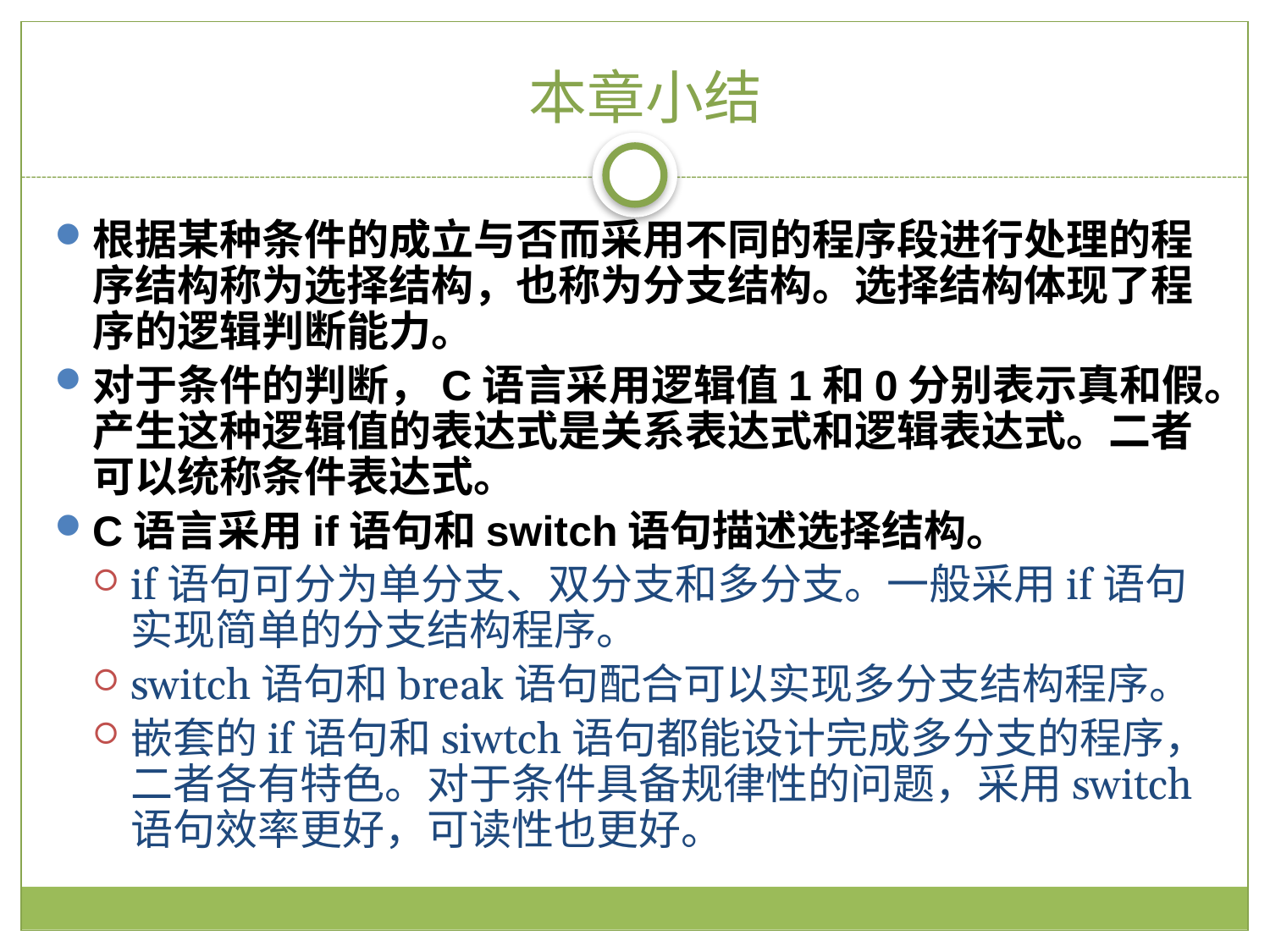

本章小结
根据某种条件的成立与否而采用不同的程序段进行处理的程序结构称为选择结构，也称为分支结构。选择结构体现了程序的逻辑判断能力。
对于条件的判断，C语言采用逻辑值1和0分别表示真和假。产生这种逻辑值的表达式是关系表达式和逻辑表达式。二者可以统称条件表达式。
C语言采用if语句和switch语句描述选择结构。
if语句可分为单分支、双分支和多分支。一般采用if语句实现简单的分支结构程序。
switch语句和break语句配合可以实现多分支结构程序。
嵌套的if语句和siwtch语句都能设计完成多分支的程序，二者各有特色。对于条件具备规律性的问题，采用switch语句效率更好，可读性也更好。